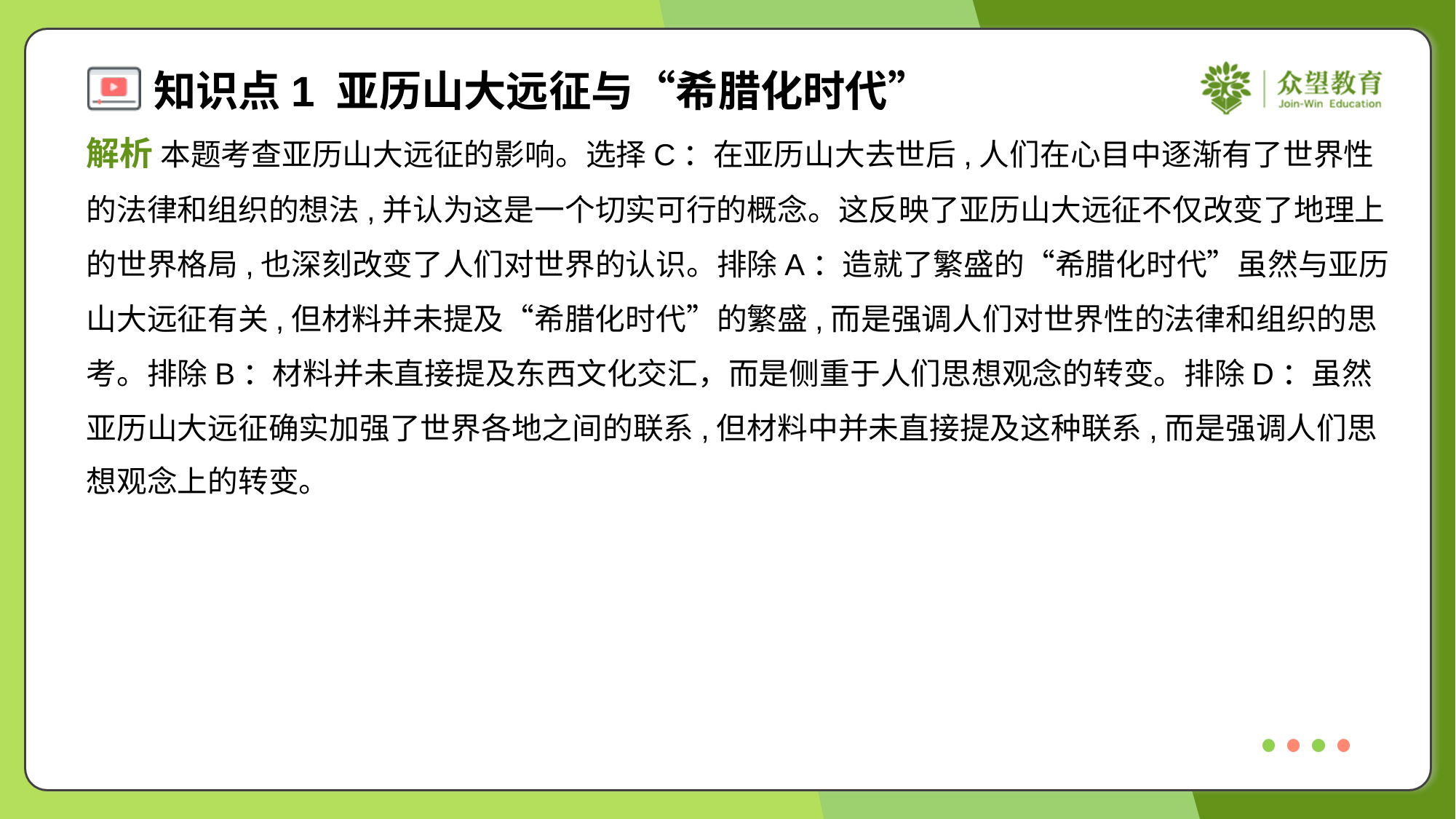

解析 本题考查亚历山大远征的影响。选择C：在亚历山大去世后,人们在心目中逐渐有了世界性
的法律和组织的想法,并认为这是一个切实可行的概念。这反映了亚历山大远征不仅改变了地理上
的世界格局,也深刻改变了人们对世界的认识。排除A：造就了繁盛的“希腊化时代”虽然与亚历
山大远征有关,但材料并未提及“希腊化时代”的繁盛,而是强调人们对世界性的法律和组织的思
考。排除B：材料并未直接提及东西文化交汇，而是侧重于人们思想观念的转变。排除D：虽然
亚历山大远征确实加强了世界各地之间的联系,但材料中并未直接提及这种联系,而是强调人们思
想观念上的转变。